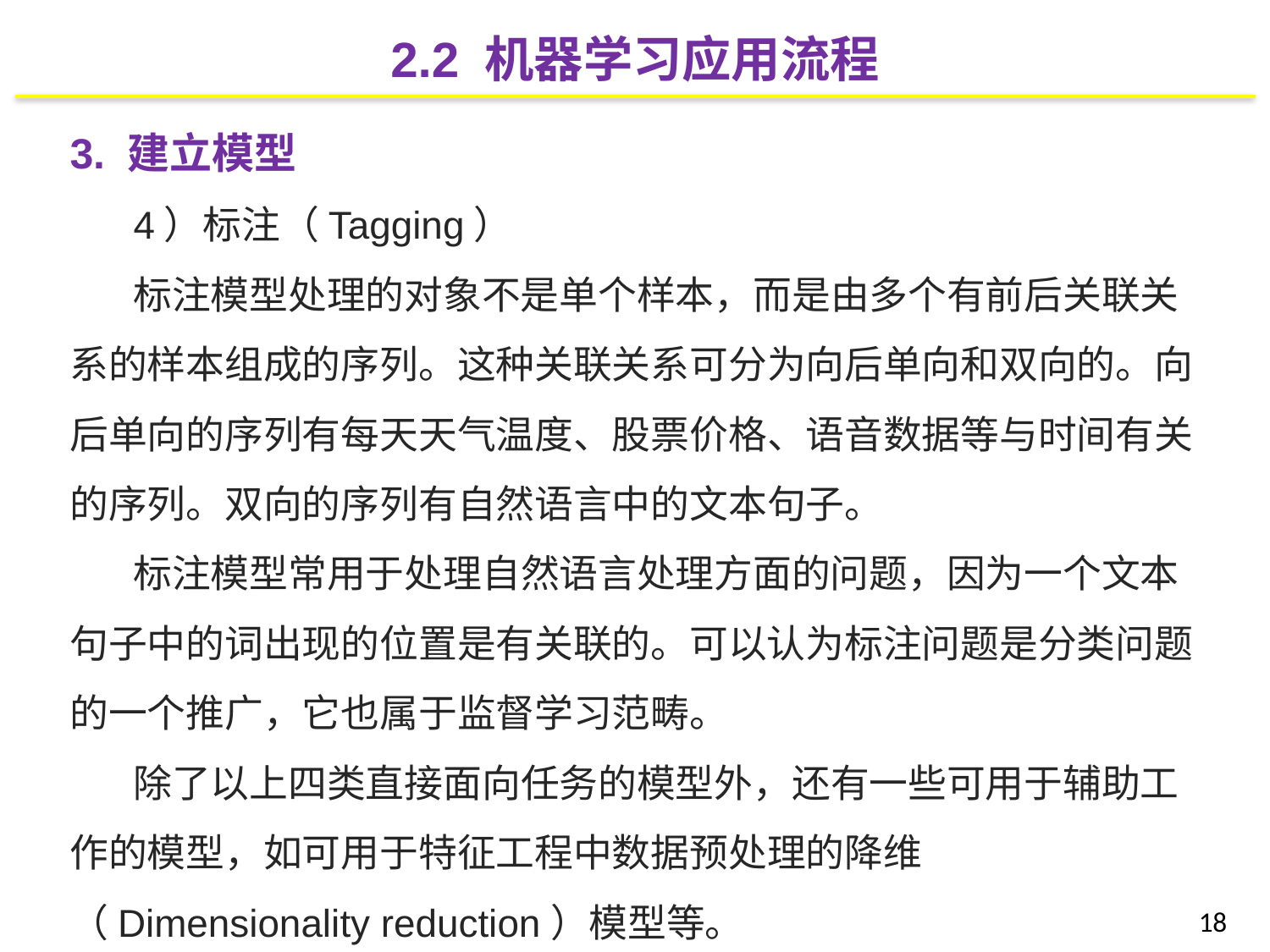

2.2 机器学习应用流程
3. 建立模型
4）标注（Tagging）
标注模型处理的对象不是单个样本，而是由多个有前后关联关系的样本组成的序列。这种关联关系可分为向后单向和双向的。向后单向的序列有每天天气温度、股票价格、语音数据等与时间有关的序列。双向的序列有自然语言中的文本句子。
标注模型常用于处理自然语言处理方面的问题，因为一个文本句子中的词出现的位置是有关联的。可以认为标注问题是分类问题的一个推广，它也属于监督学习范畴。
除了以上四类直接面向任务的模型外，还有一些可用于辅助工作的模型，如可用于特征工程中数据预处理的降维（Dimensionality reduction）模型等。

18